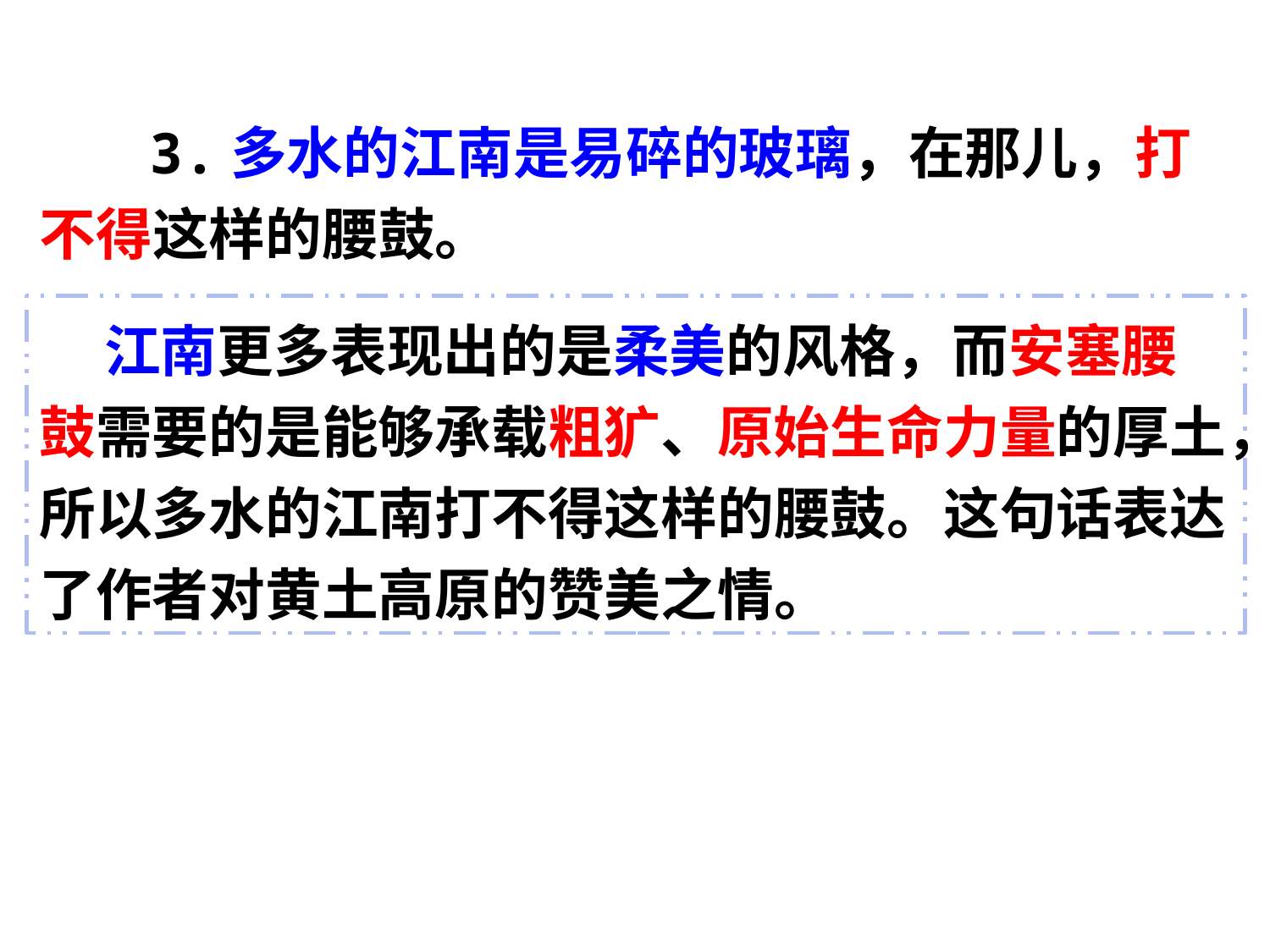

3.多水的江南是易碎的玻璃，在那儿，打不得这样的腰鼓。
    江南更多表现出的是柔美的风格，而安塞腰鼓需要的是能够承载粗犷、原始生命力量的厚土，所以多水的江南打不得这样的腰鼓。这句话表达了作者对黄土高原的赞美之情。